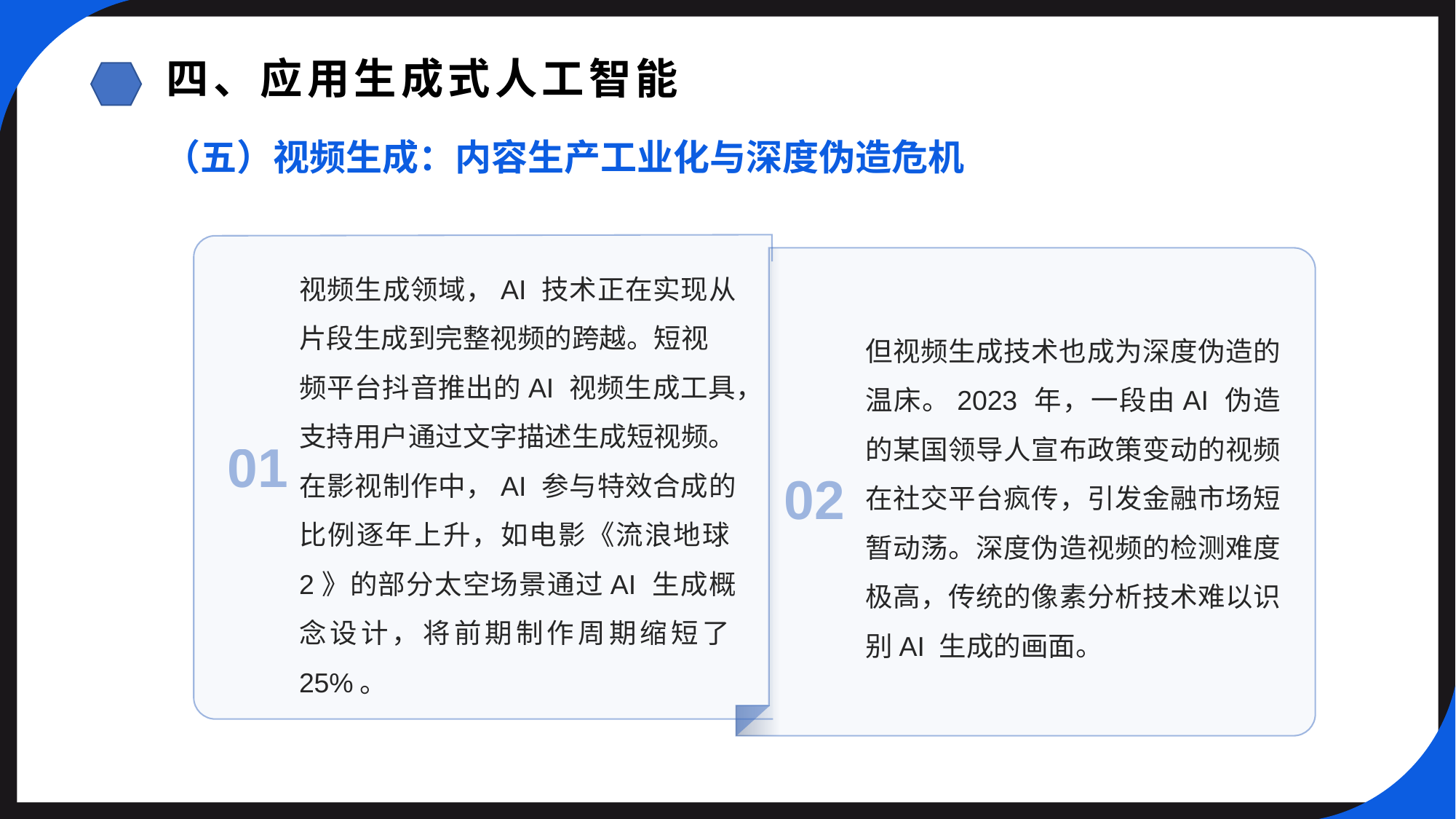

四、应用生成式人工智能
（五）视频生成：内容生产工业化与深度伪造危机

视频生成领域，AI 技术正在实现从片段生成到完整视频的跨越。短视
频平台抖音推出的AI 视频生成工具，支持用户通过文字描述生成短视频。
在影视制作中，AI 参与特效合成的比例逐年上升，如电影《流浪地球2》的部分太空场景通过AI 生成概念设计，将前期制作周期缩短了25%。
但视频生成技术也成为深度伪造的温床。2023 年，一段由AI 伪造的某国领导人宣布政策变动的视频在社交平台疯传，引发金融市场短暂动荡。深度伪造视频的检测难度极高，传统的像素分析技术难以识别AI 生成的画面。
01
02